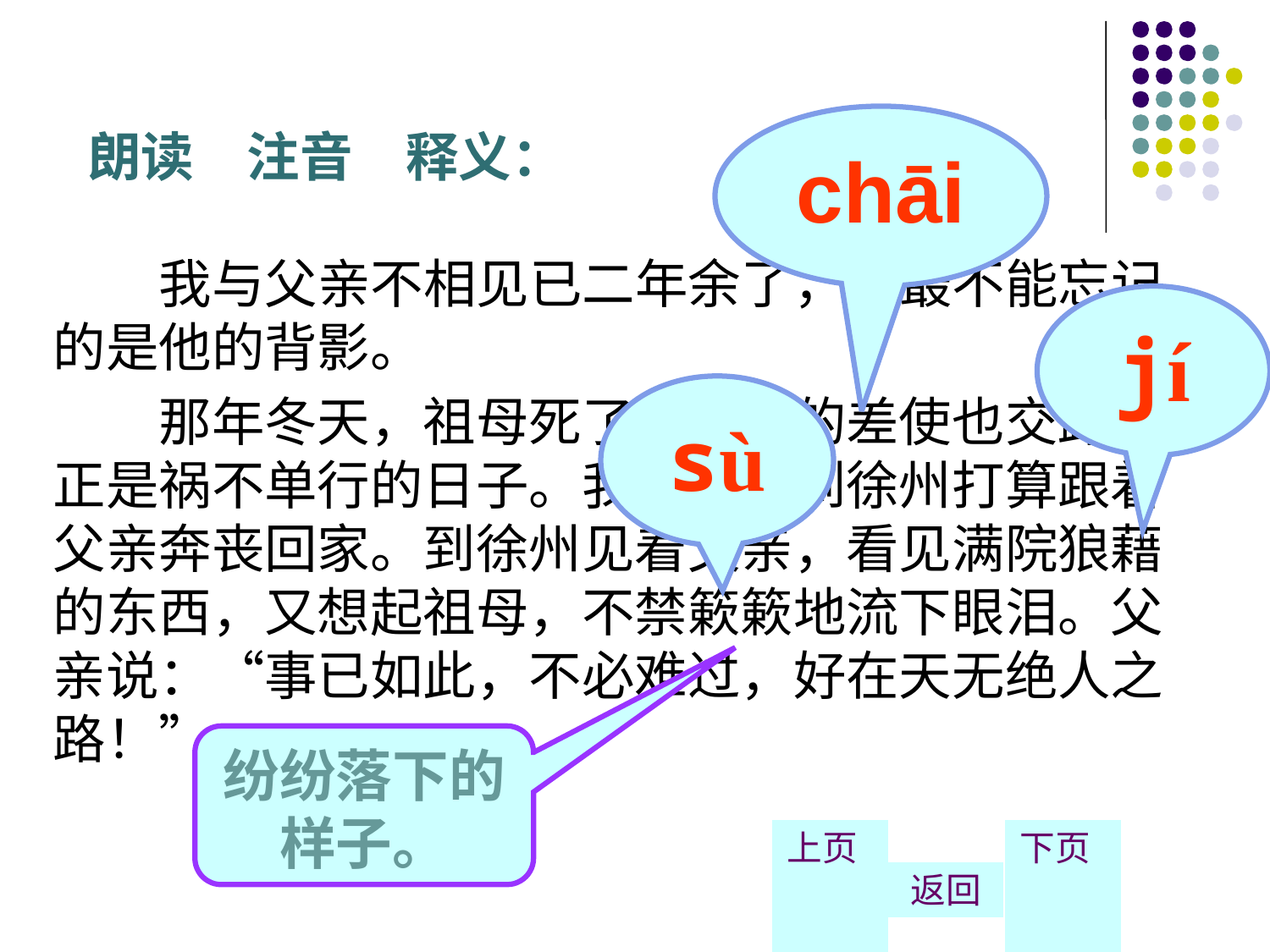

# 朗读　注音　释义：
chāi
　　我与父亲不相见已二年余了，我最不能忘记的是他的背影。
　　那年冬天，祖母死了，父亲的差使也交卸了，正是祸不单行的日子。我从北京到徐州打算跟着父亲奔丧回家。到徐州见着父亲，看见满院狼藉的东西，又想起祖母，不禁簌簌地流下眼泪。父亲说：“事已如此，不必难过，好在天无绝人之路！”
jí
sù
纷纷落下的样子。
上页
返回
下页